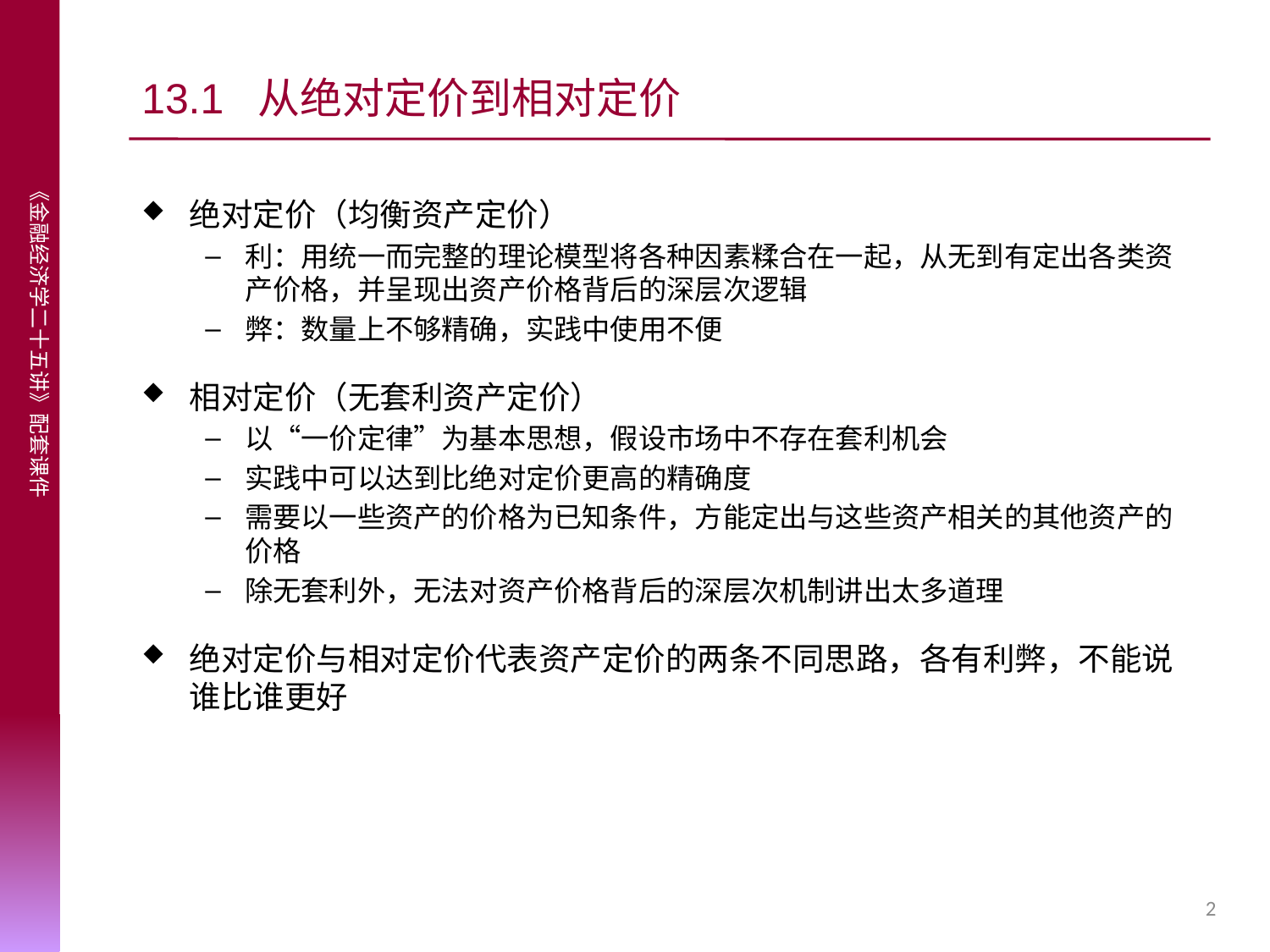

# 13.1  从绝对定价到相对定价
绝对定价（均衡资产定价）
利：用统一而完整的理论模型将各种因素糅合在一起，从无到有定出各类资产价格，并呈现出资产价格背后的深层次逻辑
弊：数量上不够精确，实践中使用不便
相对定价（无套利资产定价）
以“一价定律”为基本思想，假设市场中不存在套利机会
实践中可以达到比绝对定价更高的精确度
需要以一些资产的价格为已知条件，方能定出与这些资产相关的其他资产的价格
除无套利外，无法对资产价格背后的深层次机制讲出太多道理
绝对定价与相对定价代表资产定价的两条不同思路，各有利弊，不能说谁比谁更好

2